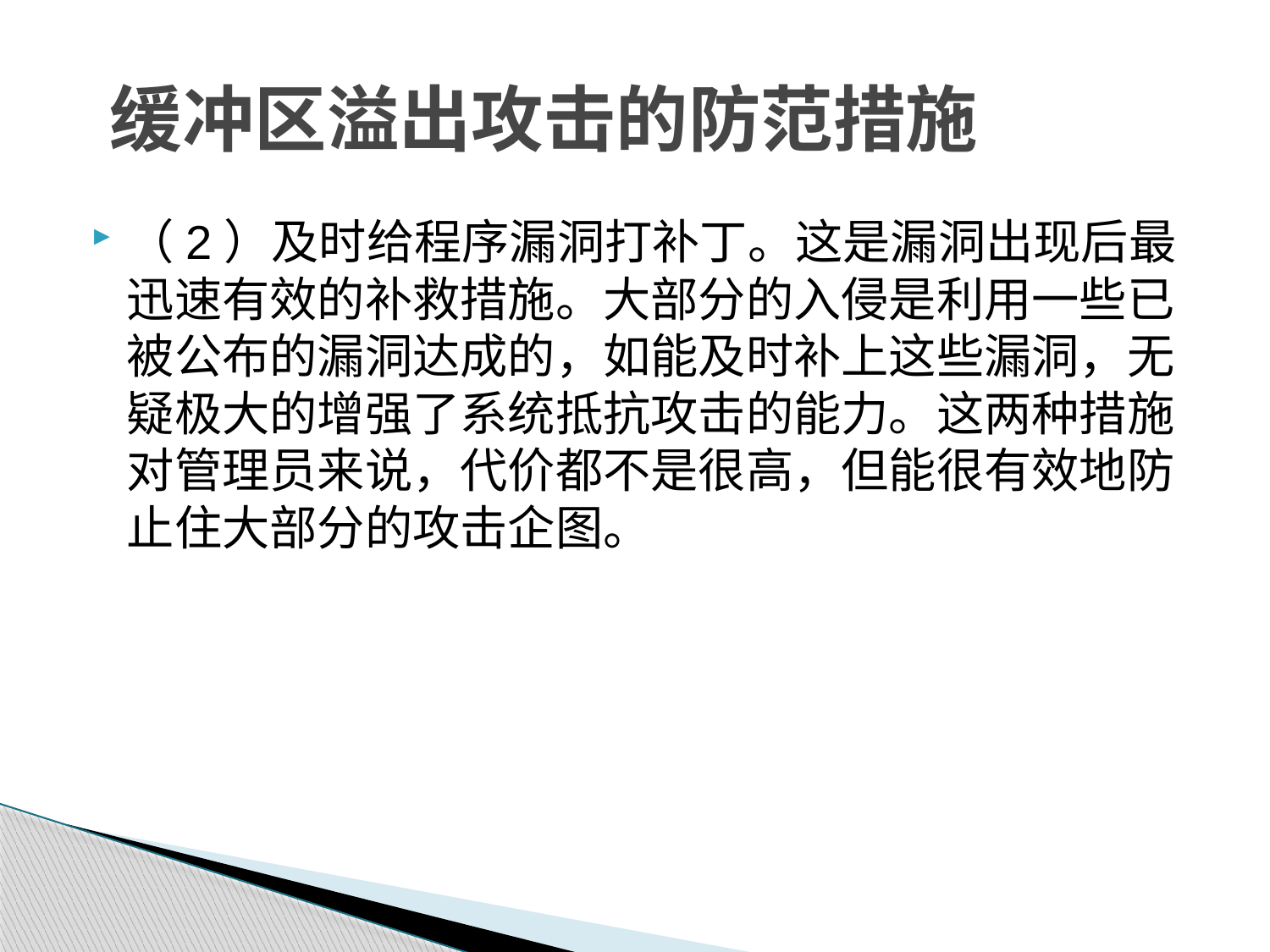

# 缓冲区溢出攻击的防范措施
（2）及时给程序漏洞打补丁。这是漏洞出现后最迅速有效的补救措施。大部分的入侵是利用一些已被公布的漏洞达成的，如能及时补上这些漏洞，无疑极大的增强了系统抵抗攻击的能力。这两种措施对管理员来说，代价都不是很高，但能很有效地防止住大部分的攻击企图。